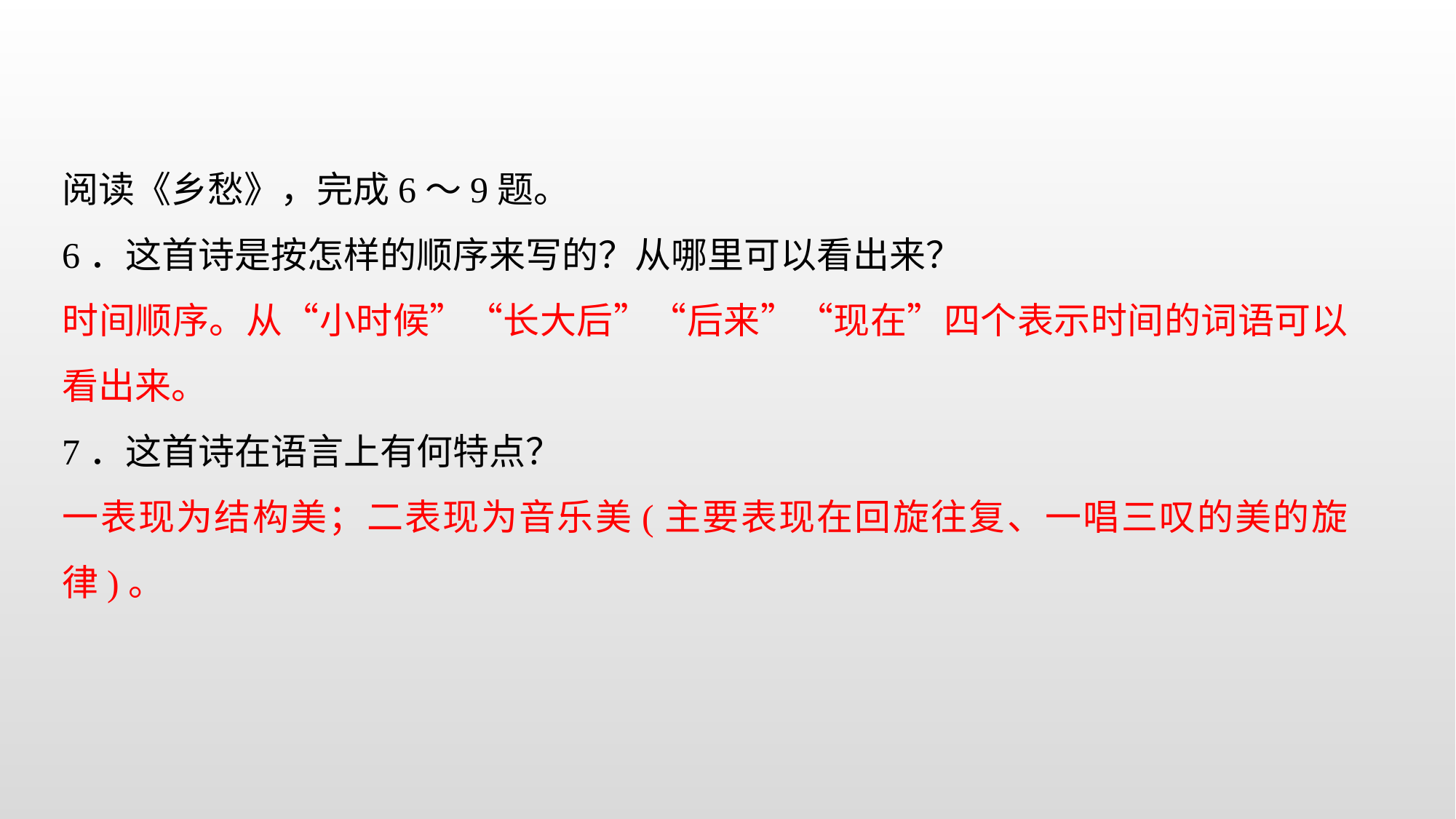

阅读《乡愁》，完成6～9题。
6．这首诗是按怎样的顺序来写的？从哪里可以看出来？
时间顺序。从“小时候”“长大后”“后来”“现在”四个表示时间的词语可以看出来。
7．这首诗在语言上有何特点？
一表现为结构美；二表现为音乐美(主要表现在回旋往复、一唱三叹的美的旋律)。